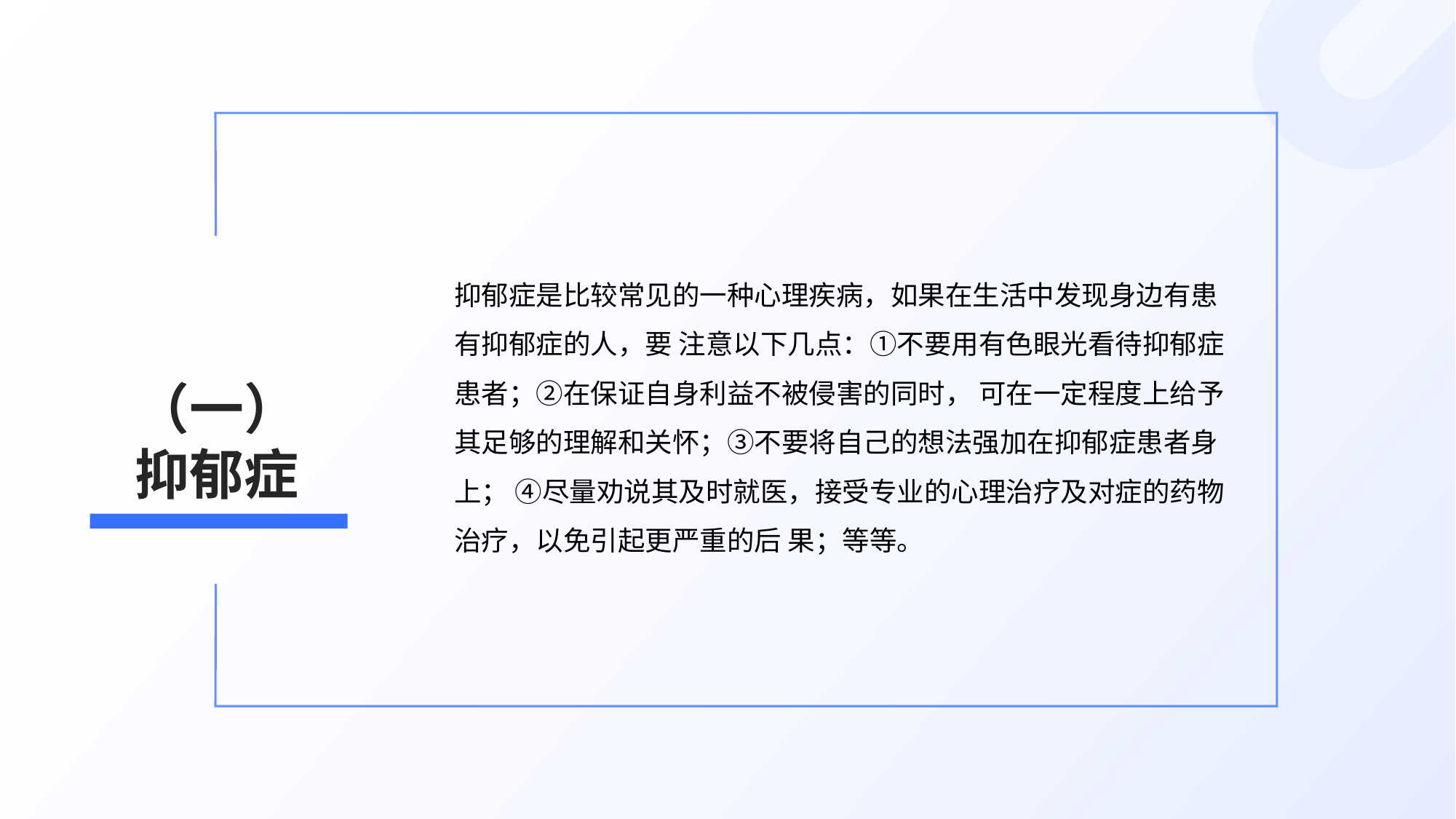

抑郁症是比较常见的一种心理疾病，如果在生活中发现身边有患有抑郁症的人，要 注意以下几点：①不要用有色眼光看待抑郁症患者；②在保证自身利益不被侵害的同时， 可在一定程度上给予其足够的理解和关怀；③不要将自己的想法强加在抑郁症患者身上； ④尽量劝说其及时就医，接受专业的心理治疗及对症的药物治疗，以免引起更严重的后 果；等等。
# （一） 抑郁症